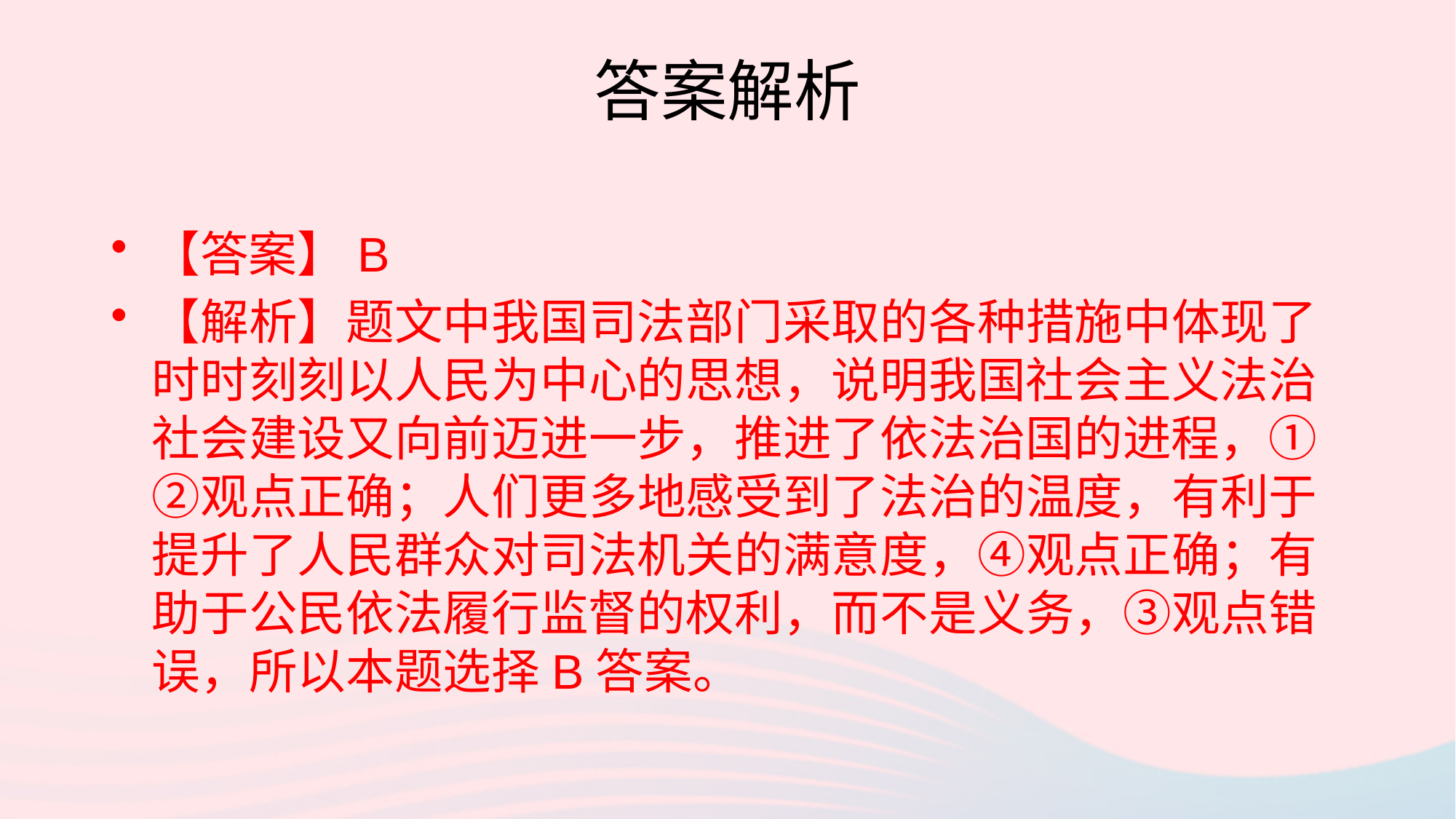

# 答案解析
【答案】B
【解析】题文中我国司法部门采取的各种措施中体现了时时刻刻以人民为中心的思想，说明我国社会主义法治社会建设又向前迈进一步，推进了依法治国的进程，①②观点正确；人们更多地感受到了法治的温度，有利于提升了人民群众对司法机关的满意度，④观点正确；有助于公民依法履行监督的权利，而不是义务，③观点错误，所以本题选择B答案。